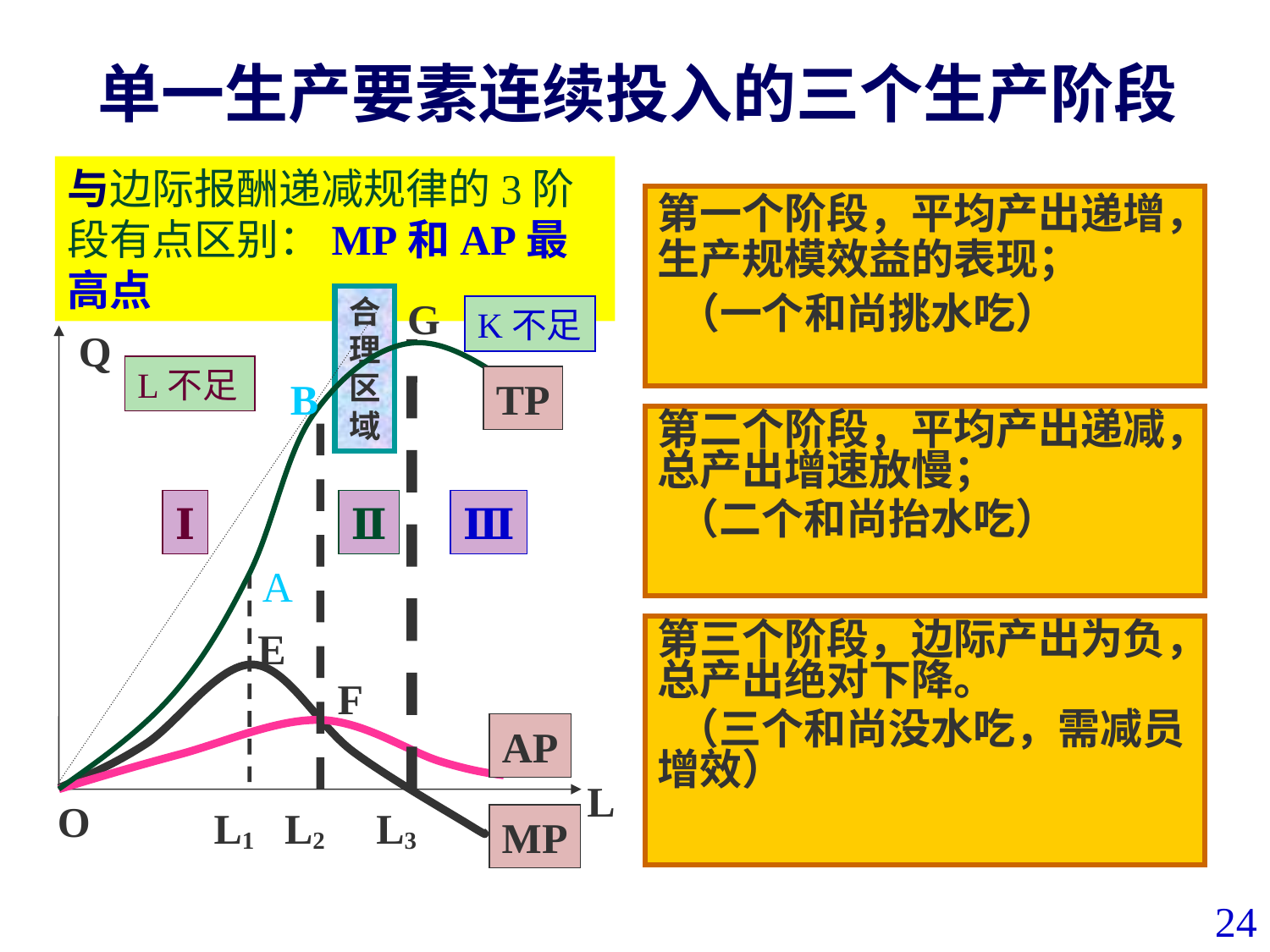

# 单一生产要素连续投入的三个生产阶段
与边际报酬递减规律的3阶段有点区别：MP和AP最高点
第一个阶段，平均产出递增，生产规模效益的表现；
 （一个和尚挑水吃）
合理区域
G
K不足

Q

L不足
B
TP

第二个阶段，平均产出递减，总产出增速放慢；
 （二个和尚抬水吃）
Ⅰ
Ⅱ
Ⅲ
A

E
第三个阶段，边际产出为负，总产出绝对下降。
 （三个和尚没水吃，需减员增效）

F
AP

L
O

L1
L3
L2
MP
24